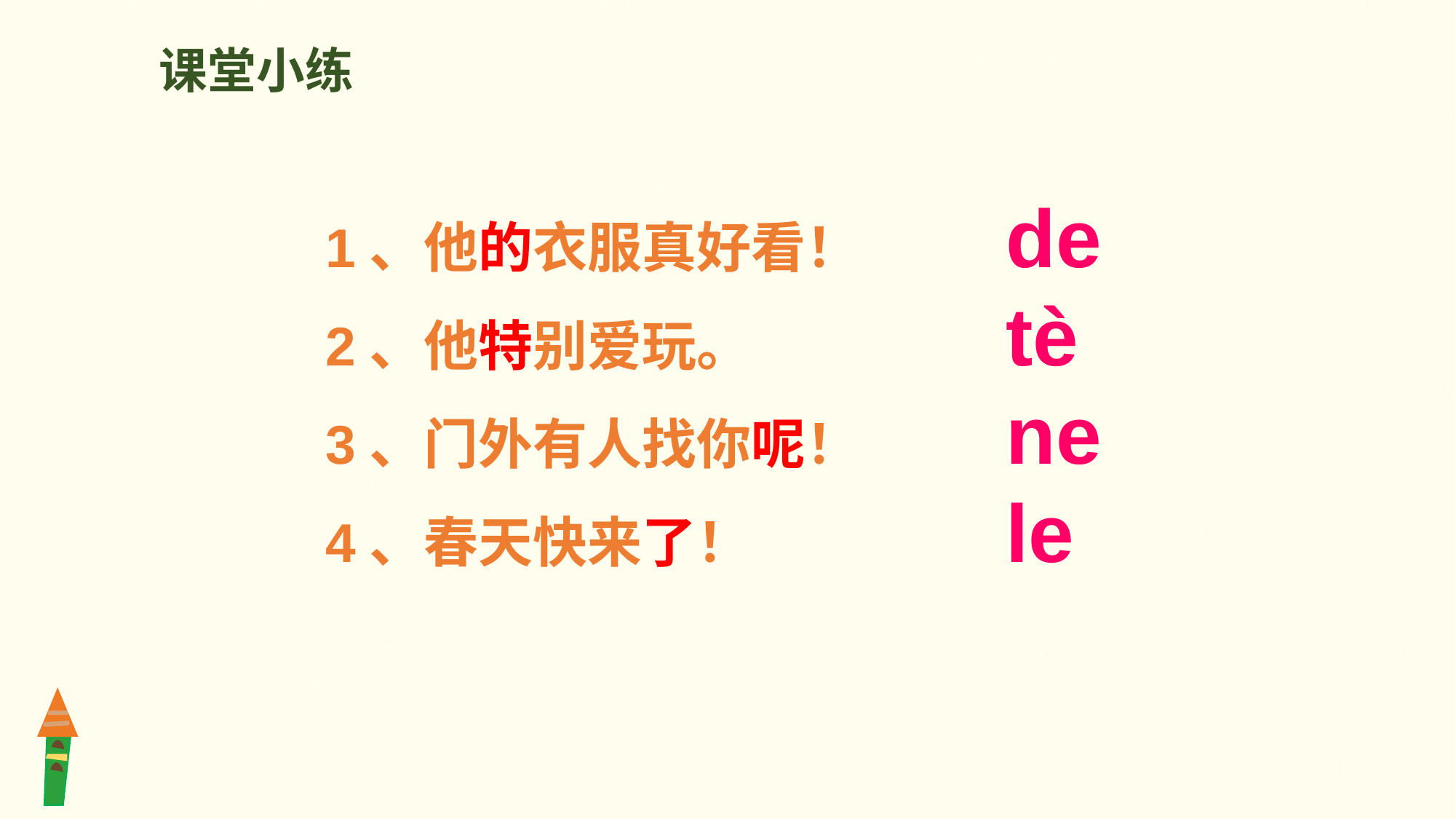

课堂小练
1、他的衣服真好看！		 de
2、他特别爱玩。			 tè
3、门外有人找你呢！		 ne
4、春天快来了！			 le